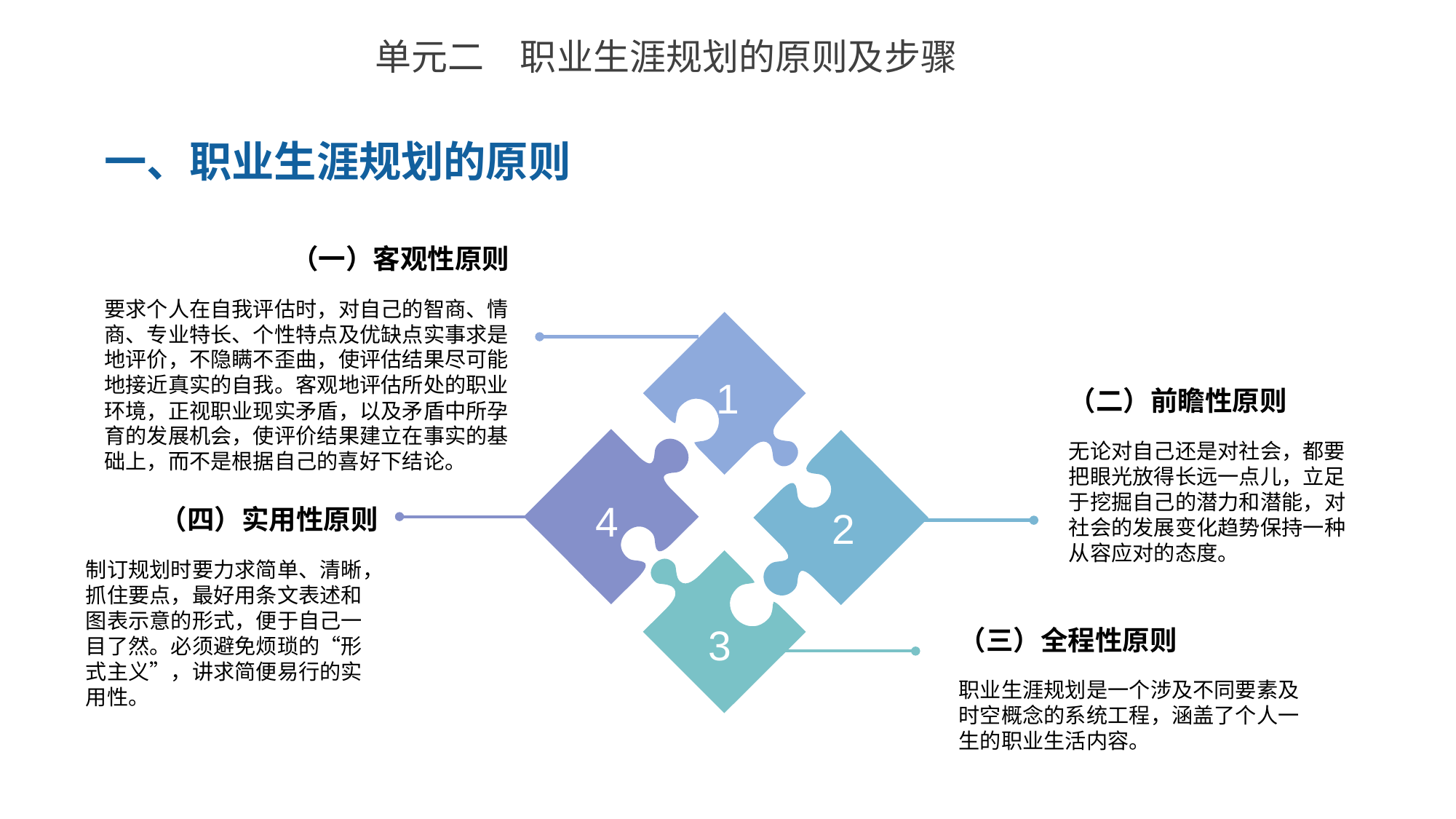

单元二　职业生涯规划的原则及步骤
一、职业生涯规划的原则
（一）客观性原则
要求个人在自我评估时，对自己的智商、情商、专业特长、个性特点及优缺点实事求是地评价，不隐瞒不歪曲，使评估结果尽可能地接近真实的自我。客观地评估所处的职业环境，正视职业现实矛盾，以及矛盾中所孕育的发展机会，使评价结果建立在事实的基础上，而不是根据自己的喜好下结论。

1
（二）前瞻性原则

无论对自己还是对社会，都要把眼光放得长远一点儿，立足于挖掘自己的潜力和潜能，对社会的发展变化趋势保持一种从容应对的态度。
4
2
（四）实用性原则

制订规划时要力求简单、清晰，抓住要点，最好用条文表述和图表示意的形式，便于自己一目了然。必须避免烦琐的“形式主义”，讲求简便易行的实用性。
3
（三）全程性原则
职业生涯规划是一个涉及不同要素及时空概念的系统工程，涵盖了个人一生的职业生活内容。